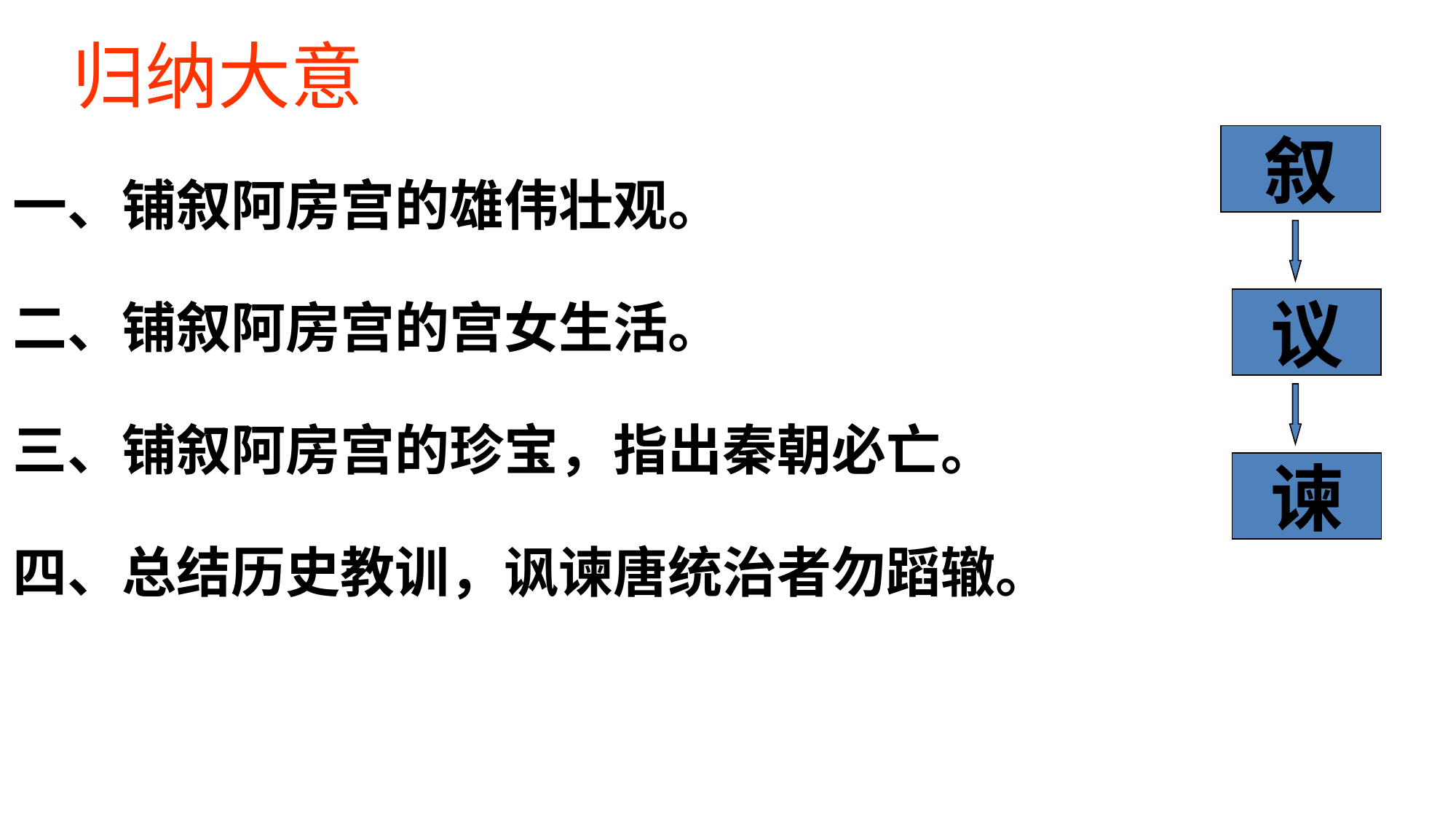

# 归纳大意
一、铺叙阿房宫的雄伟壮观。
二、铺叙阿房宫的宫女生活。
三、铺叙阿房宫的珍宝，指出秦朝必亡。
四、总结历史教训，讽谏唐统治者勿蹈辙。

叙

议

谏